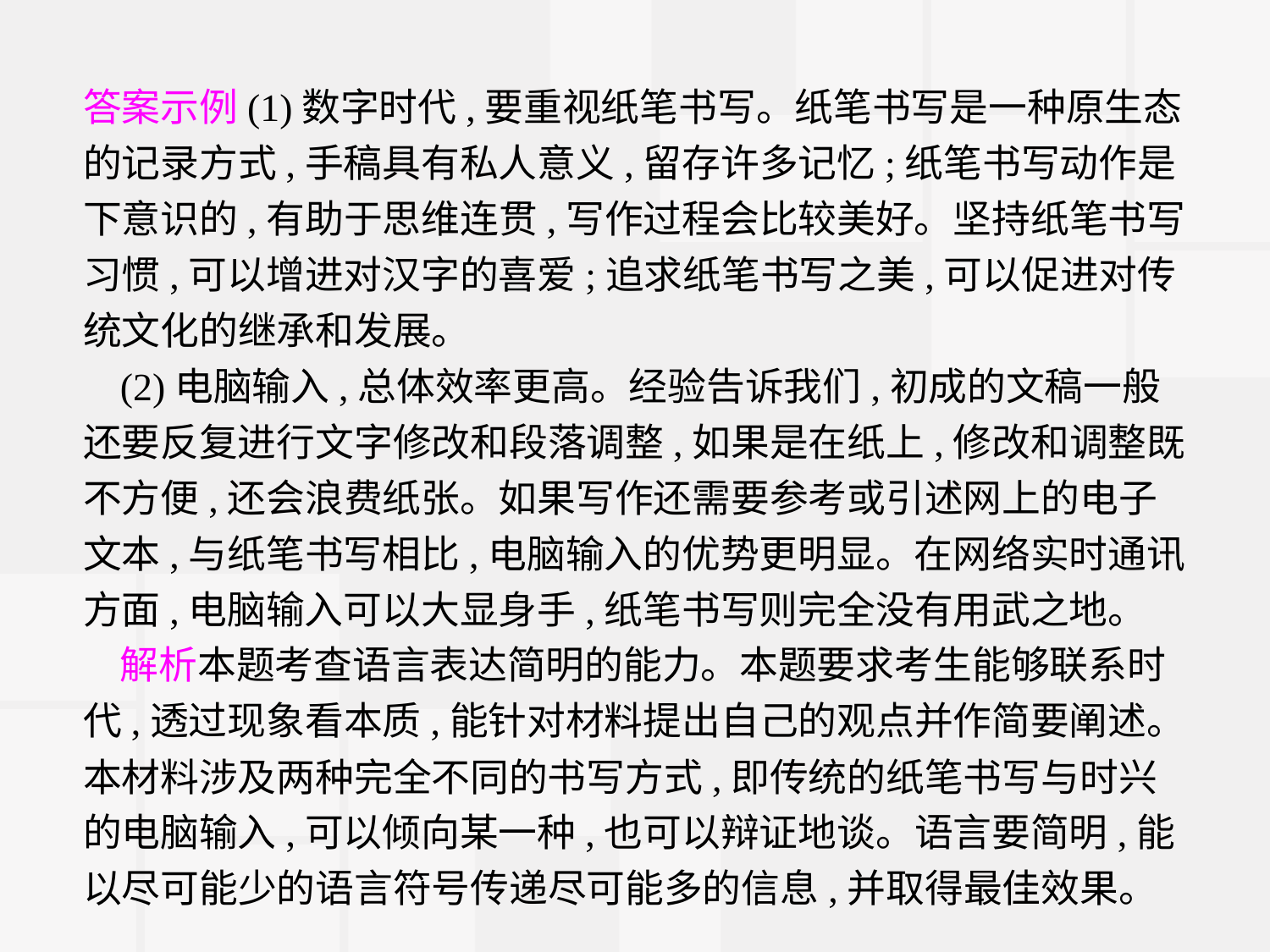

答案示例(1)数字时代,要重视纸笔书写。纸笔书写是一种原生态的记录方式,手稿具有私人意义,留存许多记忆;纸笔书写动作是下意识的,有助于思维连贯,写作过程会比较美好。坚持纸笔书写习惯,可以增进对汉字的喜爱;追求纸笔书写之美,可以促进对传统文化的继承和发展。
(2)电脑输入,总体效率更高。经验告诉我们,初成的文稿一般还要反复进行文字修改和段落调整,如果是在纸上,修改和调整既不方便,还会浪费纸张。如果写作还需要参考或引述网上的电子文本,与纸笔书写相比,电脑输入的优势更明显。在网络实时通讯方面,电脑输入可以大显身手,纸笔书写则完全没有用武之地。
解析本题考查语言表达简明的能力。本题要求考生能够联系时代,透过现象看本质,能针对材料提出自己的观点并作简要阐述。本材料涉及两种完全不同的书写方式,即传统的纸笔书写与时兴的电脑输入,可以倾向某一种,也可以辩证地谈。语言要简明,能以尽可能少的语言符号传递尽可能多的信息,并取得最佳效果。